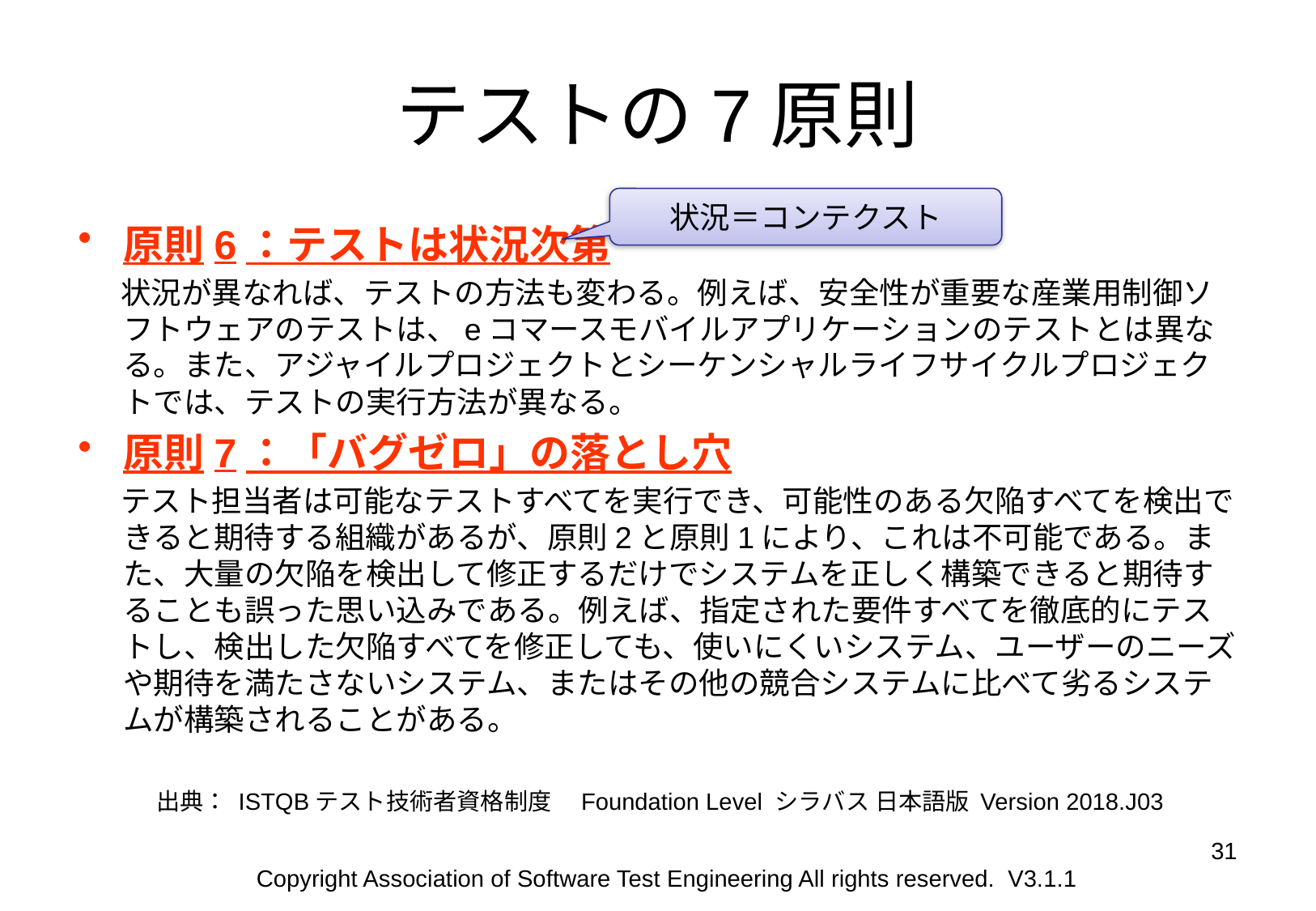

# テストの7原則
状況＝コンテクスト
原則6：テストは状況次第
      状況が異なれば、テストの方法も変わる。例えば、安全性が重要な産業用制御ソフトウェアのテストは、eコマースモバイルアプリケーションのテストとは異なる。また、アジャイルプロジェクトとシーケンシャルライフサイクルプロジェクトでは、テストの実行方法が異なる。
原則7：「バグゼロ」の落とし穴
      テスト担当者は可能なテストすべてを実行でき、可能性のある欠陥すべてを検出できると期待する組織があるが、原則2と原則1により、これは不可能である。また、大量の欠陥を検出して修正するだけでシステムを正しく構築できると期待することも誤った思い込みである。例えば、指定された要件すべてを徹底的にテストし、検出した欠陥すべてを修正しても、使いにくいシステム、ユーザーのニーズや期待を満たさないシステム、またはその他の競合システムに比べて劣るシステムが構築されることがある。
出典： ISTQBテスト技術者資格制度　Foundation Level シラバス 日本語版 Version 2018.J03
31
Copyright Association of Software Test Engineering All rights reserved.  V3.1.1